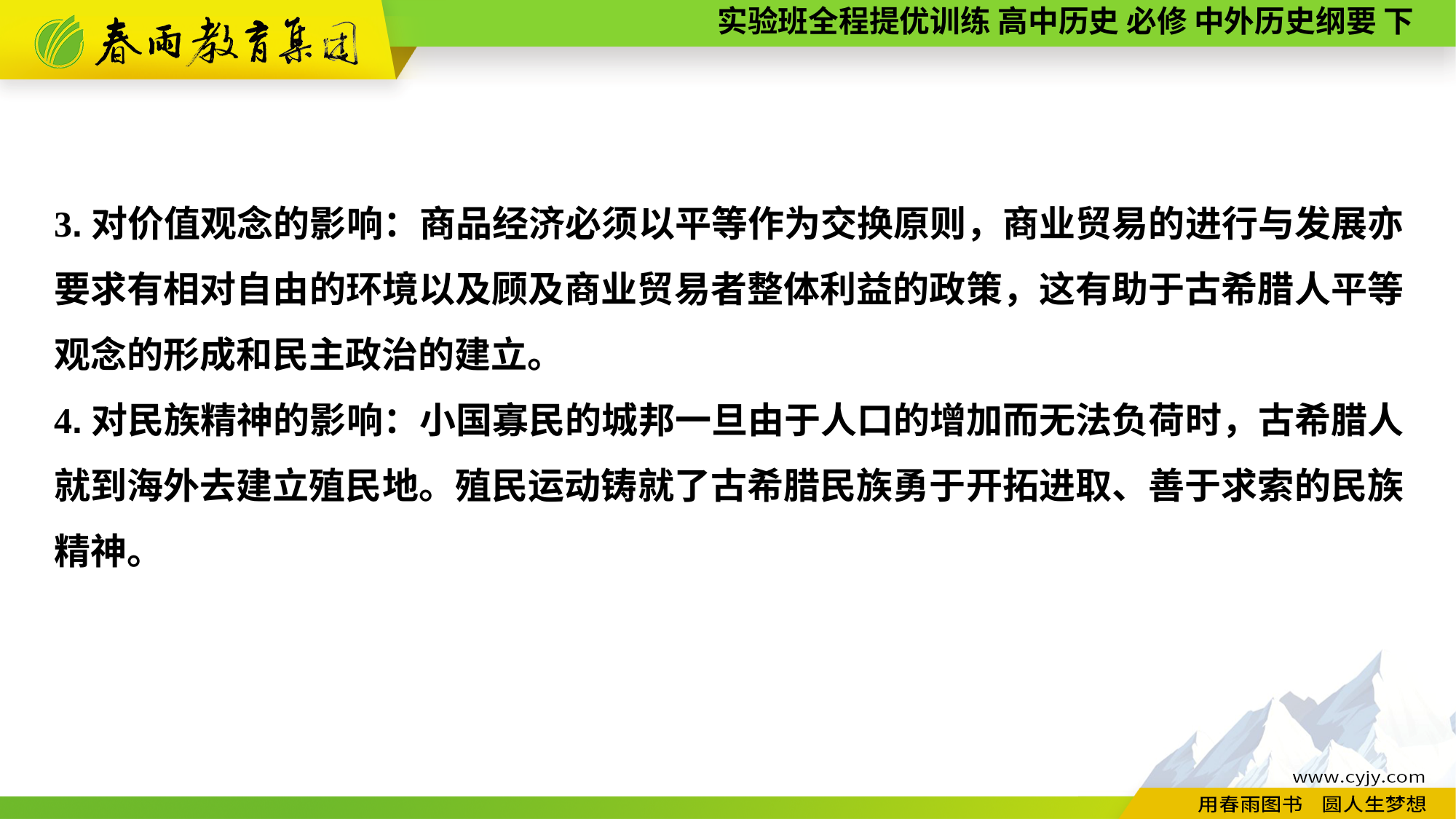

3.对价值观念的影响：商品经济必须以平等作为交换原则，商业贸易的进行与发展亦要求有相对自由的环境以及顾及商业贸易者整体利益的政策，这有助于古希腊人平等观念的形成和民主政治的建立。
4.对民族精神的影响：小国寡民的城邦一旦由于人口的增加而无法负荷时，古希腊人就到海外去建立殖民地。殖民运动铸就了古希腊民族勇于开拓进取、善于求索的民族精神。